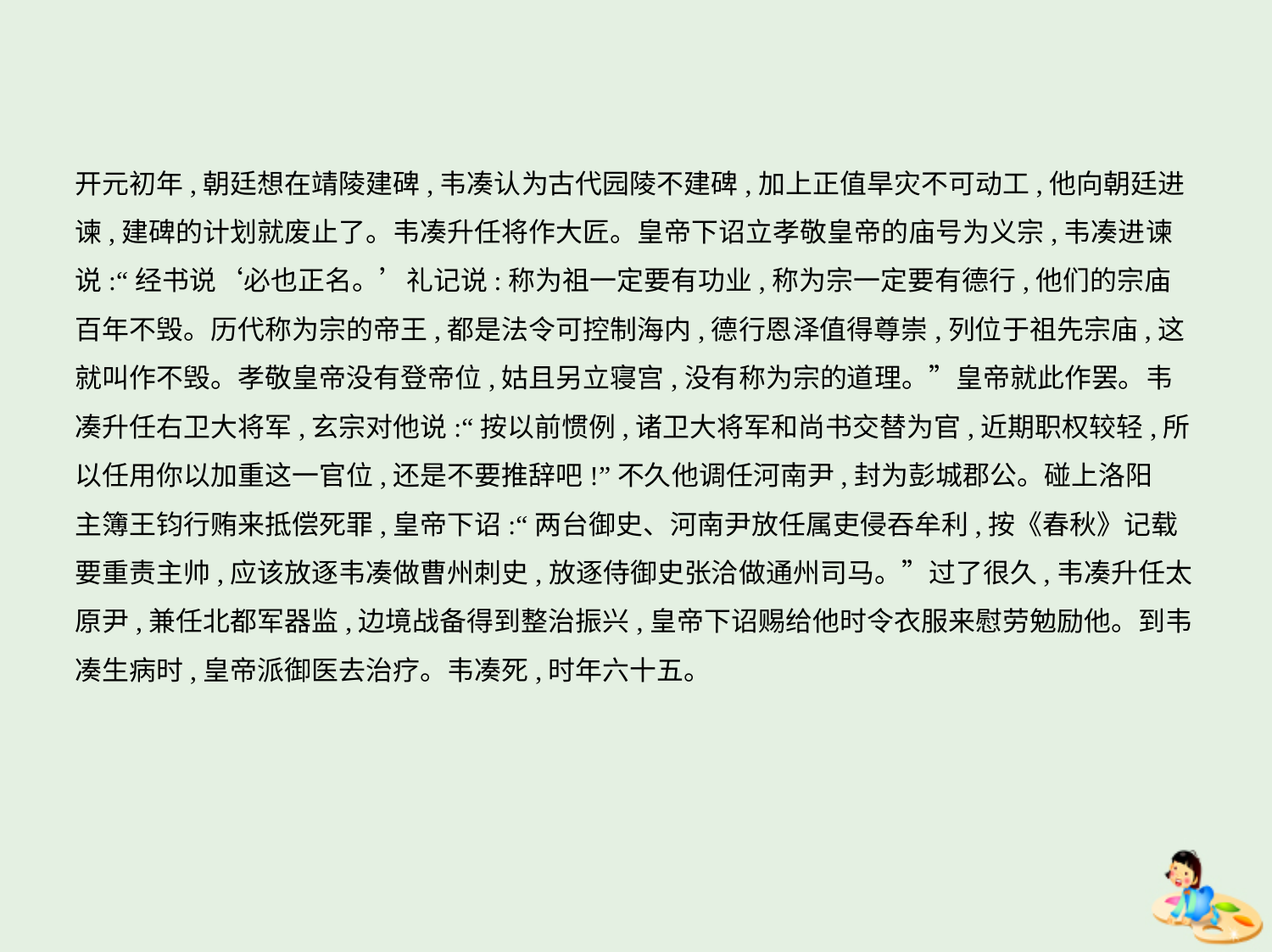

开元初年,朝廷想在靖陵建碑,韦凑认为古代园陵不建碑,加上正值旱灾不可动工,他向朝廷进
谏,建碑的计划就废止了。韦凑升任将作大匠。皇帝下诏立孝敬皇帝的庙号为义宗,韦凑进谏说:“经书说‘必也正名。’礼记说:称为祖一定要有功业,称为宗一定要有德行,他们的宗庙
百年不毁。历代称为宗的帝王,都是法令可控制海内,德行恩泽值得尊崇,列位于祖先宗庙,这
就叫作不毁。孝敬皇帝没有登帝位,姑且另立寝宫,没有称为宗的道理。”皇帝就此作罢。韦
凑升任右卫大将军,玄宗对他说:“按以前惯例,诸卫大将军和尚书交替为官,近期职权较轻,所
以任用你以加重这一官位,还是不要推辞吧!”不久他调任河南尹,封为彭城郡公。碰上洛阳
主簿王钧行贿来抵偿死罪,皇帝下诏:“两台御史、河南尹放任属吏侵吞牟利,按《春秋》记载
要重责主帅,应该放逐韦凑做曹州刺史,放逐侍御史张洽做通州司马。”过了很久,韦凑升任太
原尹,兼任北都军器监,边境战备得到整治振兴,皇帝下诏赐给他时令衣服来慰劳勉励他。到韦
凑生病时,皇帝派御医去治疗。韦凑死,时年六十五。